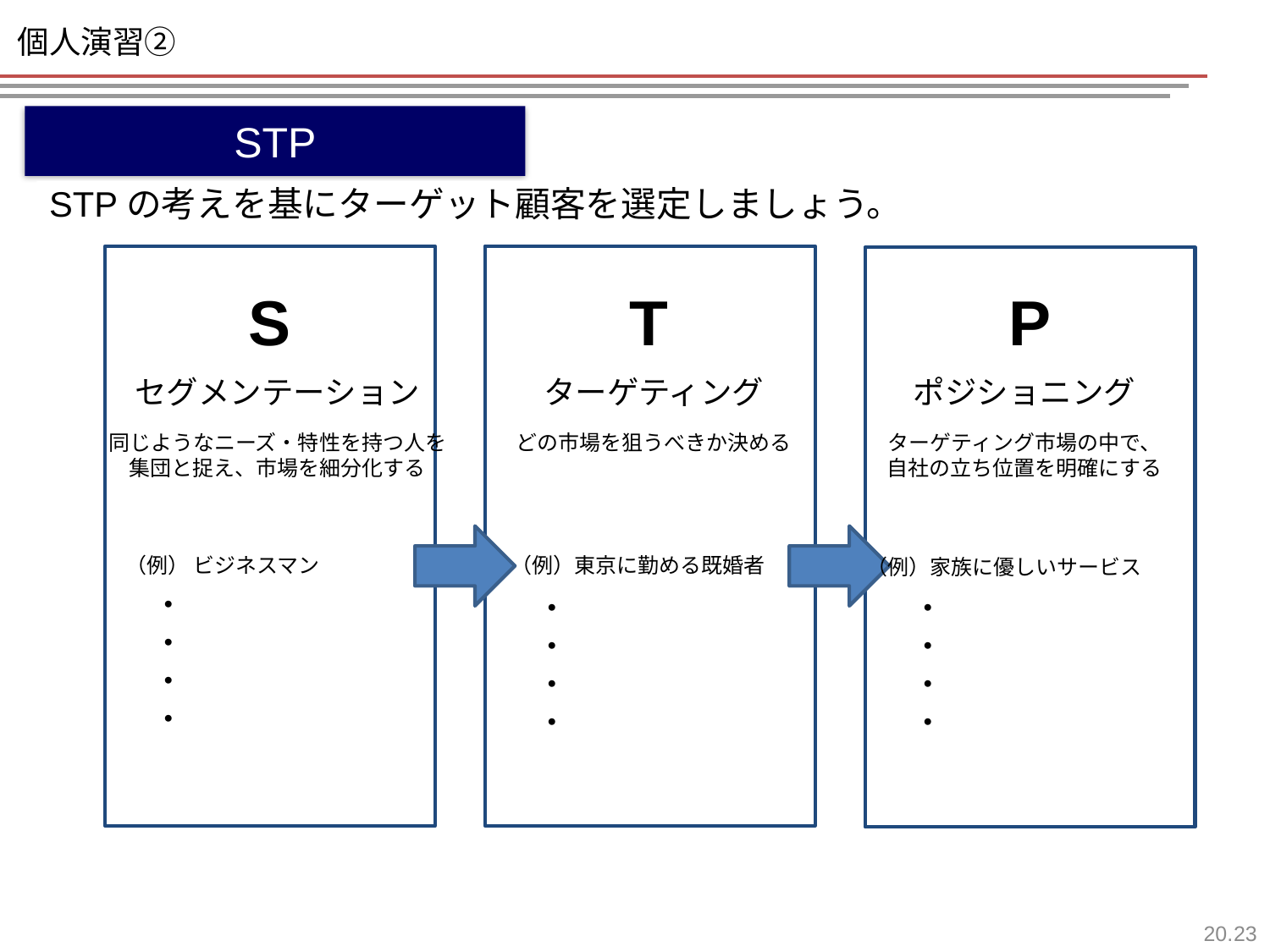

# 個人演習②
STP
STPの考えを基にターゲット顧客を選定しましょう。

P
T
S
セグメンテーション
ターゲティング
ポジショニング
同じようなニーズ・特性を持つ人を
集団と捉え、市場を細分化する
どの市場を狙うべきか決める
ターゲティング市場の中で、
自社の立ち位置を明確にする

（例） ビジネスマン
（例）東京に勤める既婚者
（例）家族に優しいサービス
・
・
・
・
・
・
・
・
・
・
・
・
23